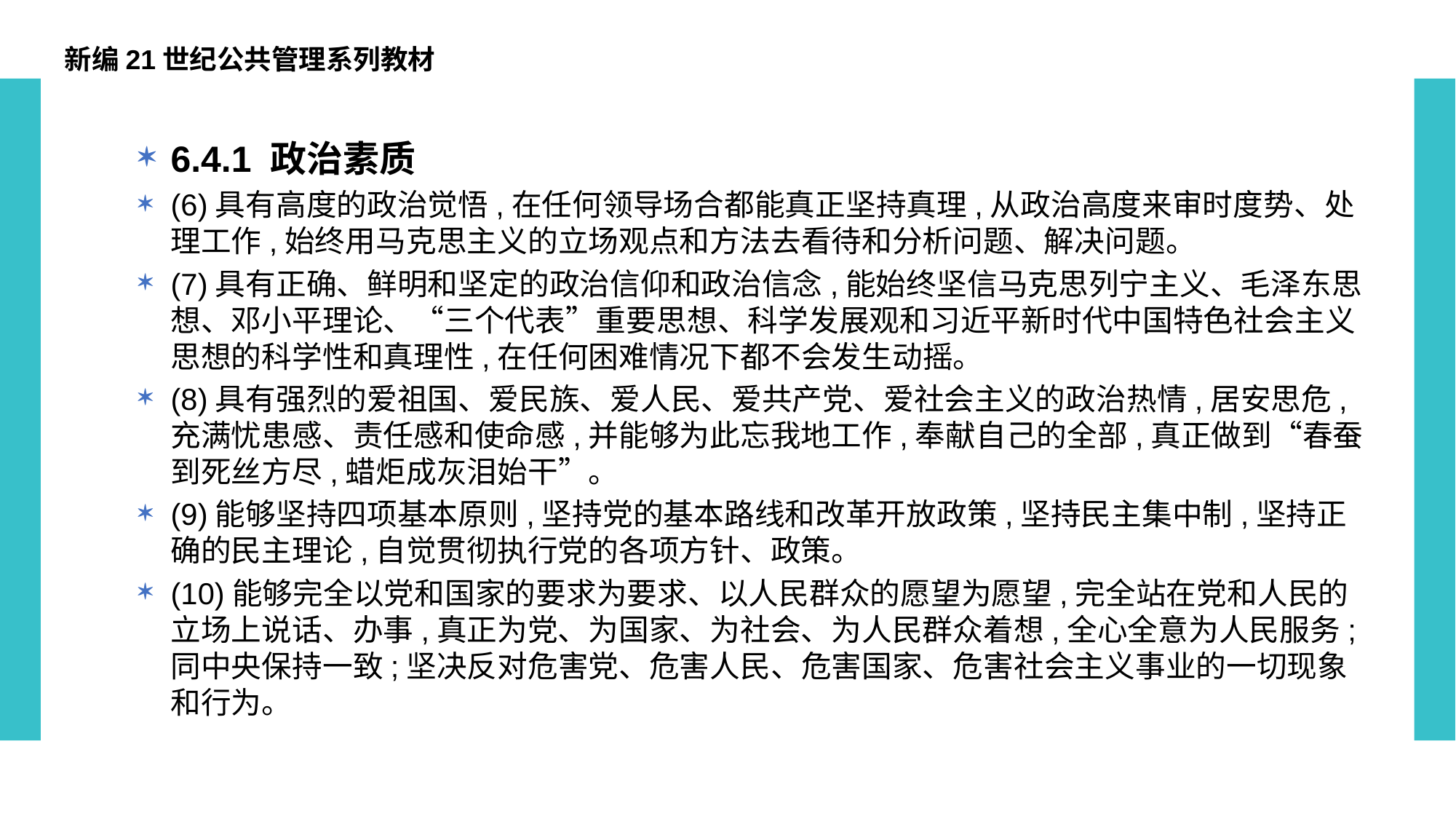

新编21世纪公共管理系列教材
6.4.1 政治素质
(6)具有高度的政治觉悟,在任何领导场合都能真正坚持真理,从政治高度来审时度势、处理工作,始终用马克思主义的立场观点和方法去看待和分析问题、解决问题。
(7)具有正确、鲜明和坚定的政治信仰和政治信念,能始终坚信马克思列宁主义、毛泽东思想、邓小平理论、“三个代表”重要思想、科学发展观和习近平新时代中国特色社会主义思想的科学性和真理性,在任何困难情况下都不会发生动摇。
(8)具有强烈的爱祖国、爱民族、爱人民、爱共产党、爱社会主义的政治热情,居安思危,充满忧患感、责任感和使命感,并能够为此忘我地工作,奉献自己的全部,真正做到“春蚕到死丝方尽,蜡炬成灰泪始干”。
(9)能够坚持四项基本原则,坚持党的基本路线和改革开放政策,坚持民主集中制,坚持正确的民主理论,自觉贯彻执行党的各项方针、政策。
(10)能够完全以党和国家的要求为要求、以人民群众的愿望为愿望,完全站在党和人民的立场上说话、办事,真正为党、为国家、为社会、为人民群众着想,全心全意为人民服务;同中央保持一致;坚决反对危害党、危害人民、危害国家、危害社会主义事业的一切现象和行为。